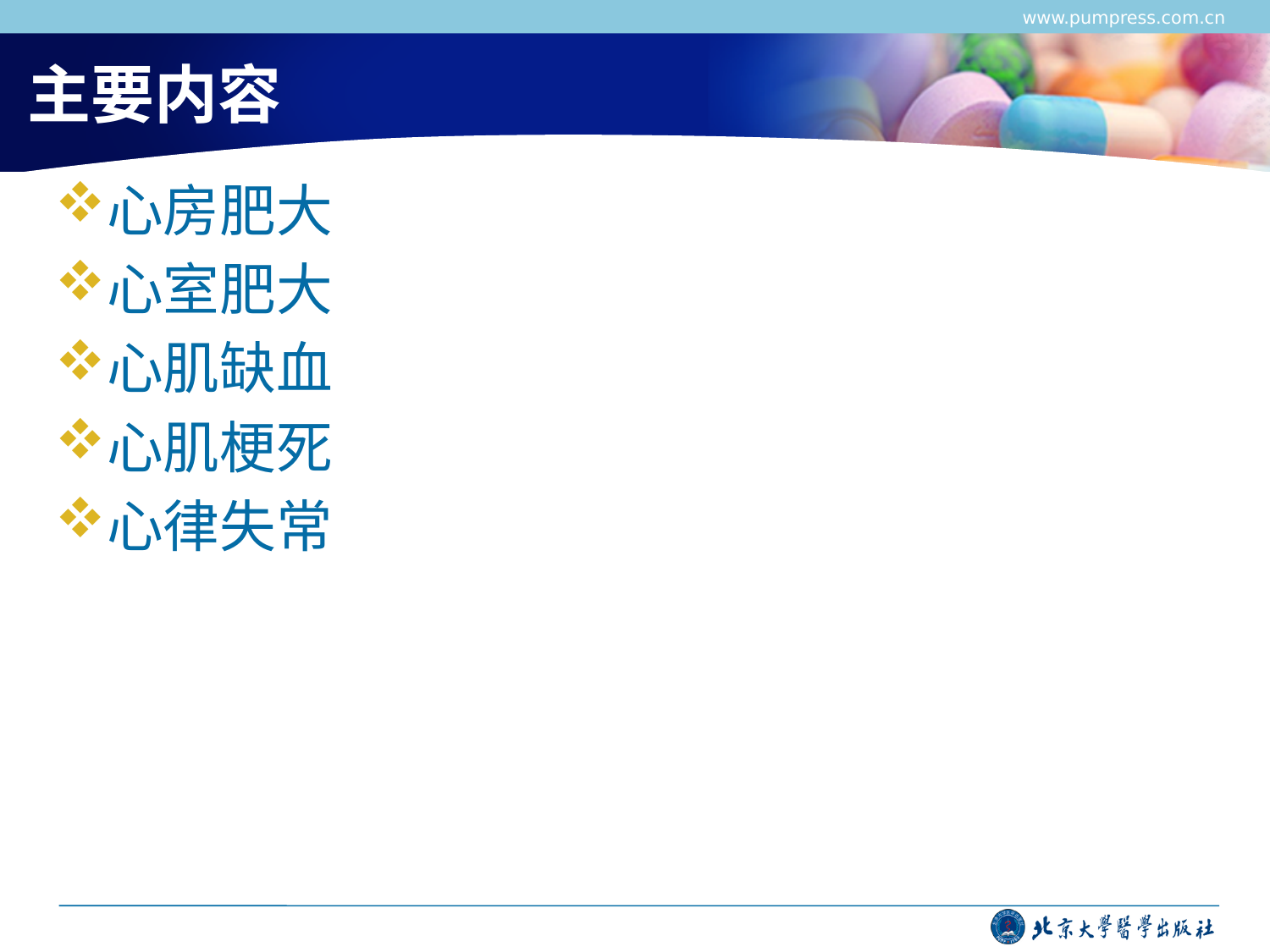

www.pumpress.com.cn
# 主要内容
心房肥大
心室肥大
心肌缺血
心肌梗死
心律失常